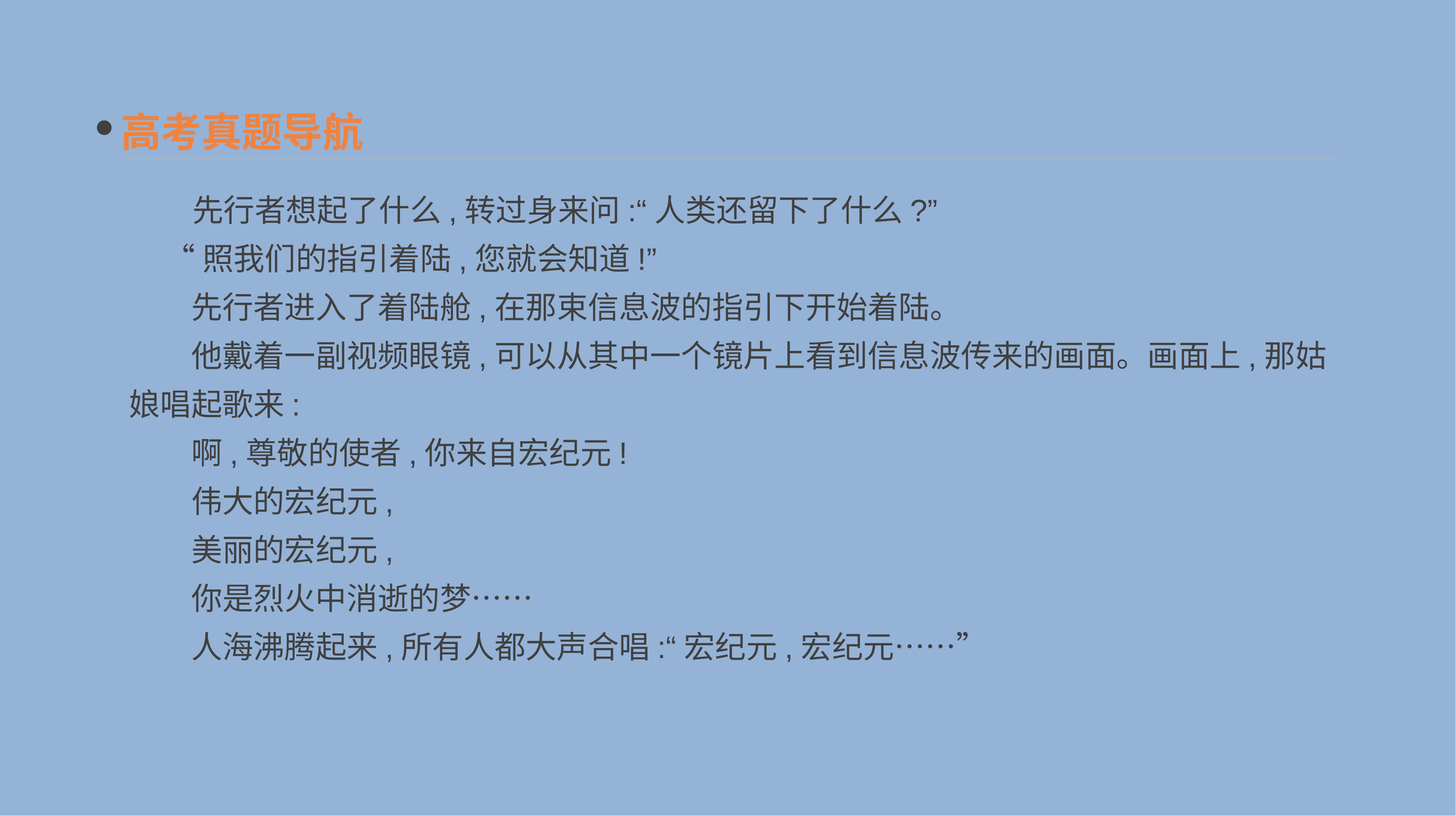

高考真题导航

        先行者想起了什么,转过身来问:“人类还留下了什么?”
     “照我们的指引着陆,您就会知道!”
　　先行者进入了着陆舱,在那束信息波的指引下开始着陆。
　　他戴着一副视频眼镜,可以从其中一个镜片上看到信息波传来的画面。画面上,那姑娘唱起歌来:
　　啊,尊敬的使者,你来自宏纪元!
　　伟大的宏纪元,
　　美丽的宏纪元,
　　你是烈火中消逝的梦……
　　人海沸腾起来,所有人都大声合唱:“宏纪元,宏纪元……”